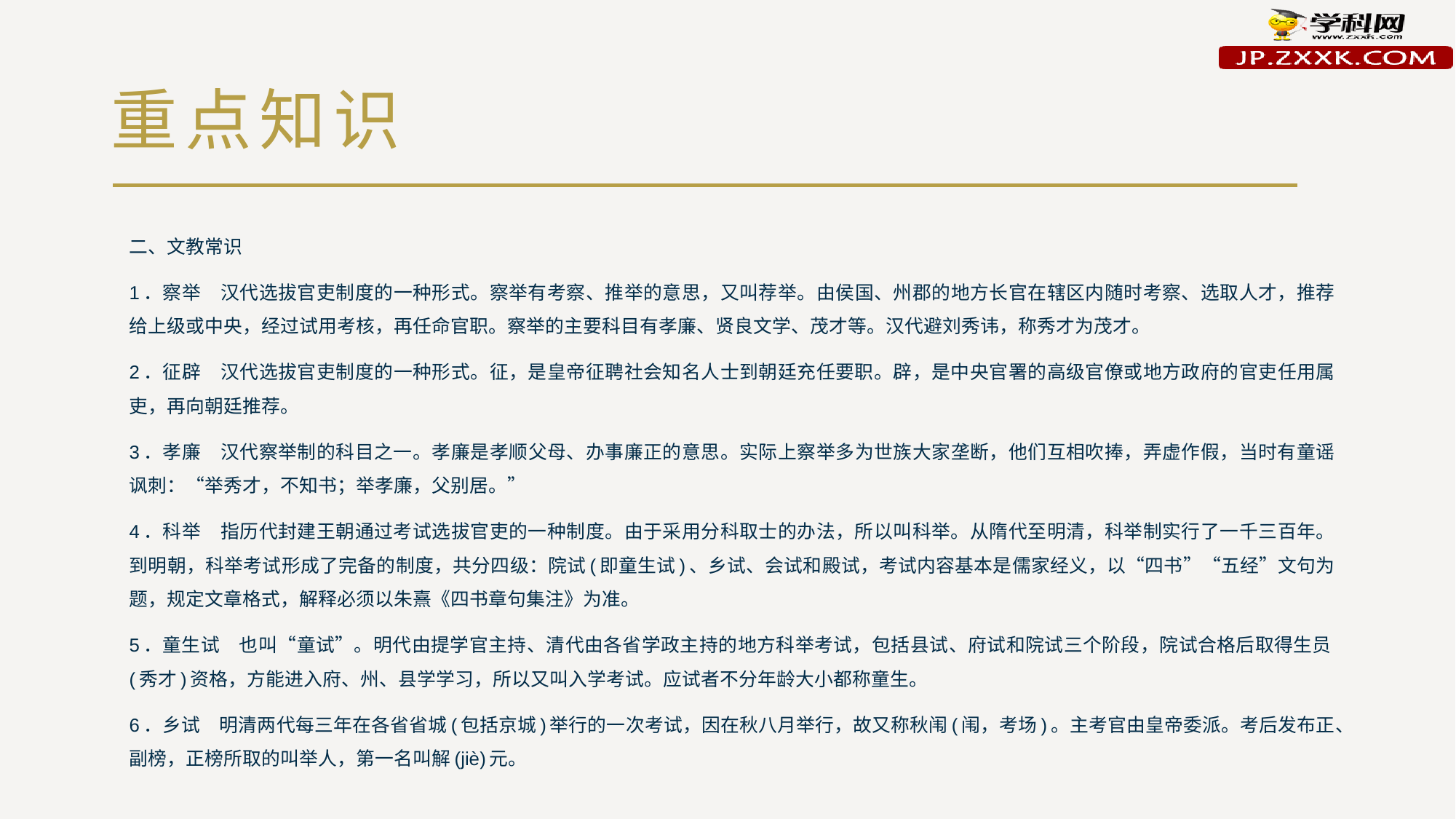

# 重点知识
二、文教常识
1．察举　汉代选拔官吏制度的一种形式。察举有考察、推举的意思，又叫荐举。由侯国、州郡的地方长官在辖区内随时考察、选取人才，推荐给上级或中央，经过试用考核，再任命官职。察举的主要科目有孝廉、贤良文学、茂才等。汉代避刘秀讳，称秀才为茂才。
2．征辟　汉代选拔官吏制度的一种形式。征，是皇帝征聘社会知名人士到朝廷充任要职。辟，是中央官署的高级官僚或地方政府的官吏任用属吏，再向朝廷推荐。
3．孝廉　汉代察举制的科目之一。孝廉是孝顺父母、办事廉正的意思。实际上察举多为世族大家垄断，他们互相吹捧，弄虚作假，当时有童谣讽刺：“举秀才，不知书；举孝廉，父别居。”
4．科举　指历代封建王朝通过考试选拔官吏的一种制度。由于采用分科取士的办法，所以叫科举。从隋代至明清，科举制实行了一千三百年。到明朝，科举考试形成了完备的制度，共分四级：院试(即童生试)、乡试、会试和殿试，考试内容基本是儒家经义，以“四书”“五经”文句为题，规定文章格式，解释必须以朱熹《四书章句集注》为准。
5．童生试　也叫“童试”。明代由提学官主持、清代由各省学政主持的地方科举考试，包括县试、府试和院试三个阶段，院试合格后取得生员(秀才)资格，方能进入府、州、县学学习，所以又叫入学考试。应试者不分年龄大小都称童生。
6．乡试　明清两代每三年在各省省城(包括京城)举行的一次考试，因在秋八月举行，故又称秋闱(闱，考场)。主考官由皇帝委派。考后发布正、副榜，正榜所取的叫举人，第一名叫解(jiè)元。